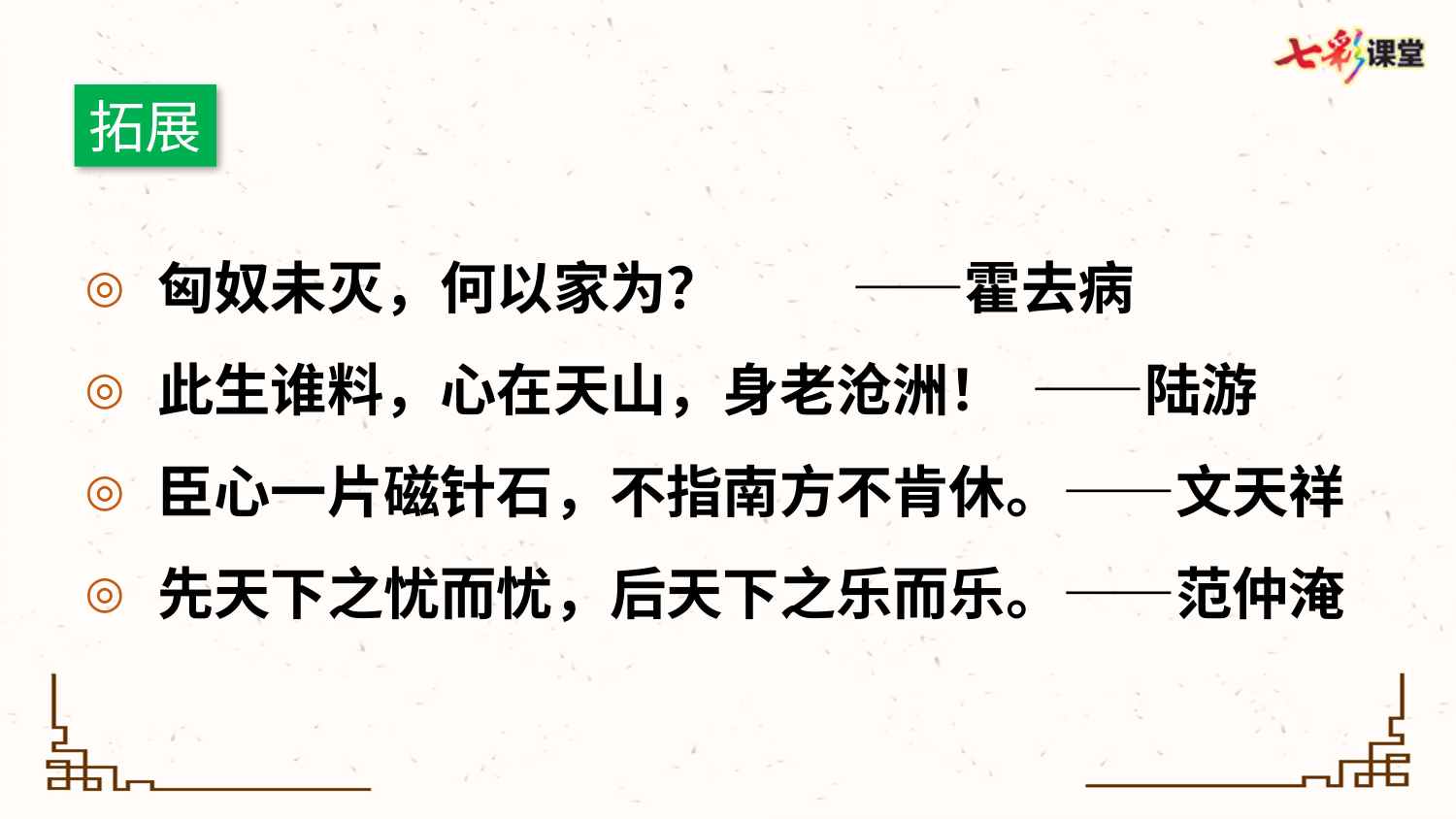

拓展
匈奴未灭，何以家为？          ——霍去病
此生谁料，心在天山，身老沧洲！  ——陆游
臣心一片磁针石，不指南方不肯休。——文天祥
先天下之忧而忧，后天下之乐而乐。——范仲淹